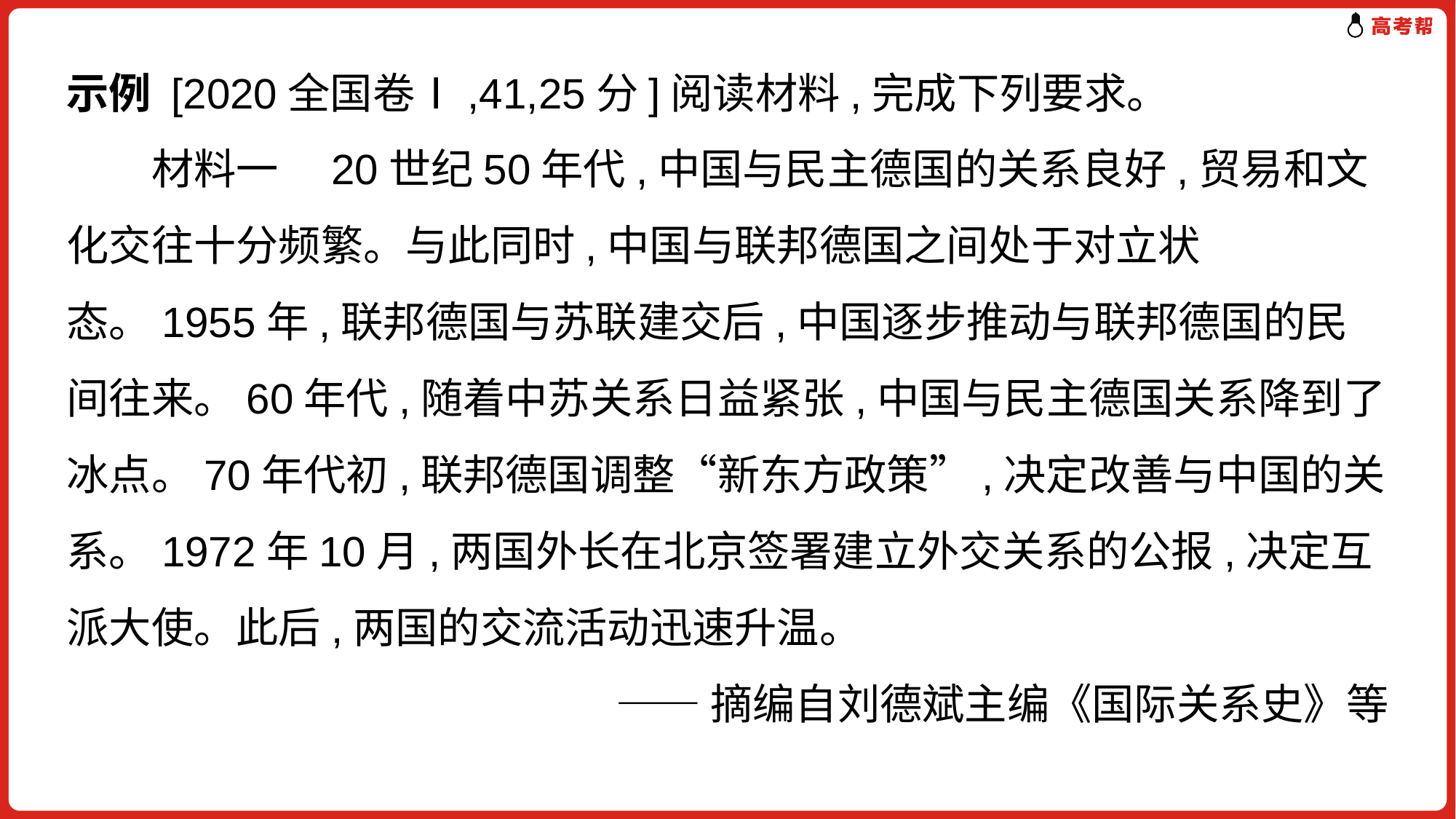

示例 [2020全国卷Ⅰ,41,25分]阅读材料,完成下列要求。
　　材料一　20世纪50年代,中国与民主德国的关系良好,贸易和文化交往十分频繁。与此同时,中国与联邦德国之间处于对立状态。1955年,联邦德国与苏联建交后,中国逐步推动与联邦德国的民间往来。60年代,随着中苏关系日益紧张,中国与民主德国关系降到了冰点。70年代初,联邦德国调整“新东方政策”,决定改善与中国的关系。1972年10月,两国外长在北京签署建立外交关系的公报,决定互派大使。此后,两国的交流活动迅速升温。
——摘编自刘德斌主编《国际关系史》等